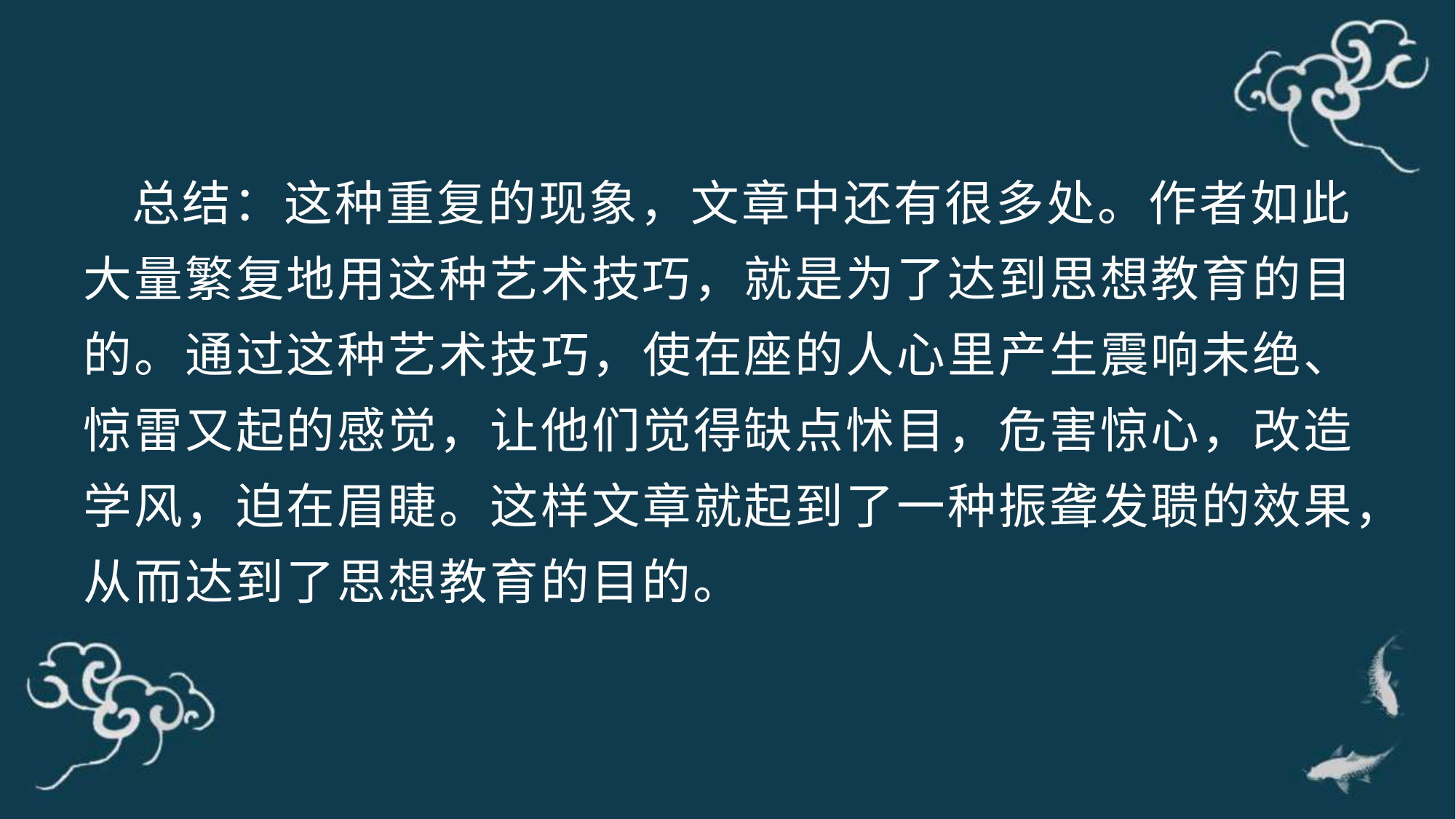

总结：这种重复的现象，文章中还有很多处。作者如此大量繁复地用这种艺术技巧，就是为了达到思想教育的目的。通过这种艺术技巧，使在座的人心里产生震响未绝、惊雷又起的感觉，让他们觉得缺点怵目，危害惊心，改造学风，迫在眉睫。这样文章就起到了一种振聋发聩的效果，从而达到了思想教育的目的。